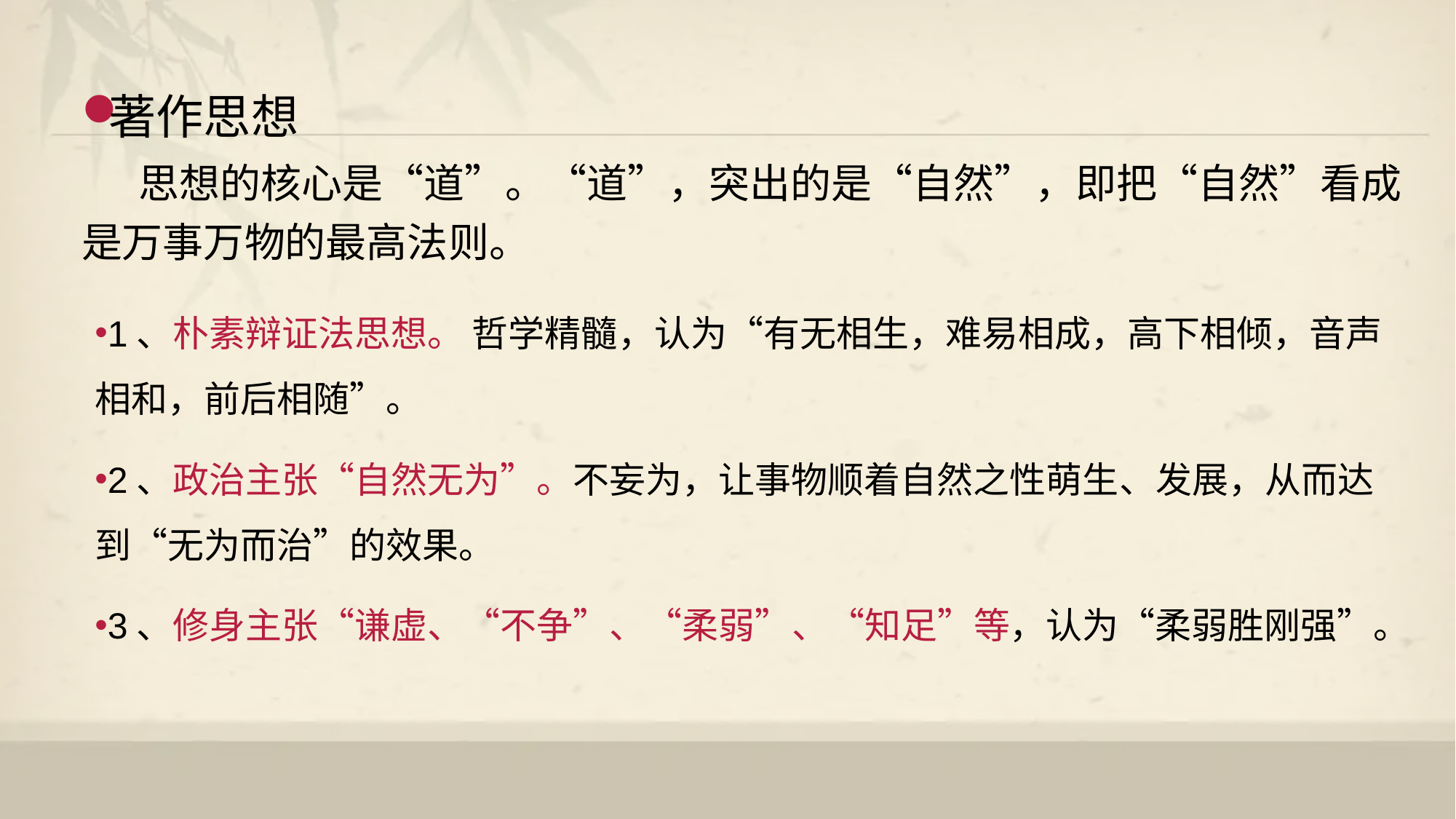

著作思想
      思想的核心是“道”。“道”，突出的是“自然”，即把“自然”看成是万事万物的最高法则。

1、朴素辩证法思想。 哲学精髓，认为“有无相生，难易相成，高下相倾，音声相和，前后相随”。
2、政治主张“自然无为”。不妄为，让事物顺着自然之性萌生、发展，从而达到“无为而治”的效果。
3、修身主张“谦虚、“不争”、“柔弱”、“知足”等，认为“柔弱胜刚强”。